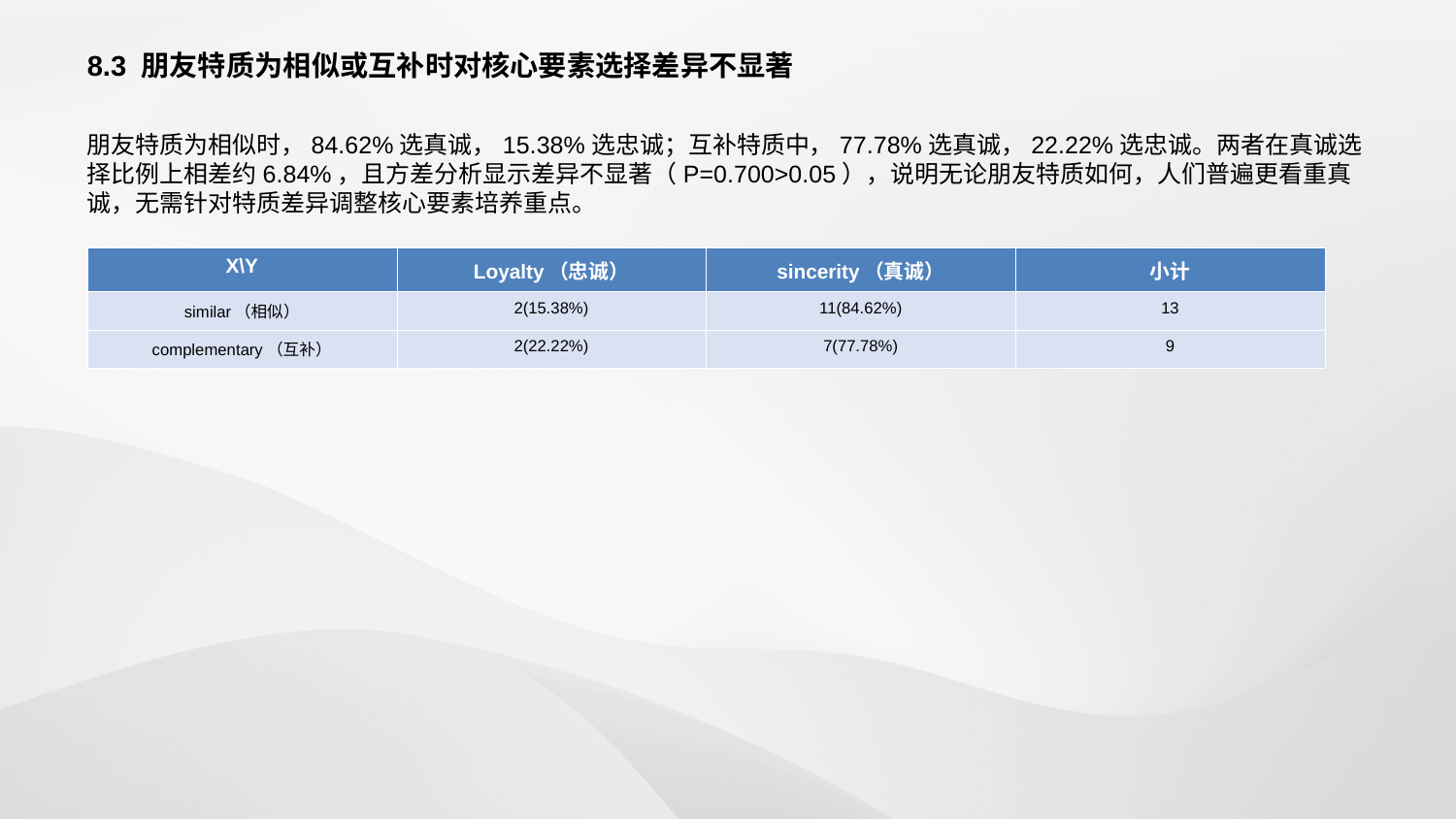

8.3 朋友特质为相似或互补时对核心要素选择差异不显著
朋友特质为相似时，84.62%选真诚，15.38%选忠诚；互补特质中，77.78%选真诚，22.22%选忠诚。两者在真诚选择比例上相差约6.84%，且方差分析显示差异不显著（P=0.700>0.05），说明无论朋友特质如何，人们普遍更看重真诚，无需针对特质差异调整核心要素培养重点。
| X\Y | Loyalty（忠诚） | sincerity（真诚） | 小计 |
| --- | --- | --- | --- |
| similar（相似） | 2(15.38%) | 11(84.62%) | 13 |
| complementary（互补） | 2(22.22%) | 7(77.78%) | 9 |